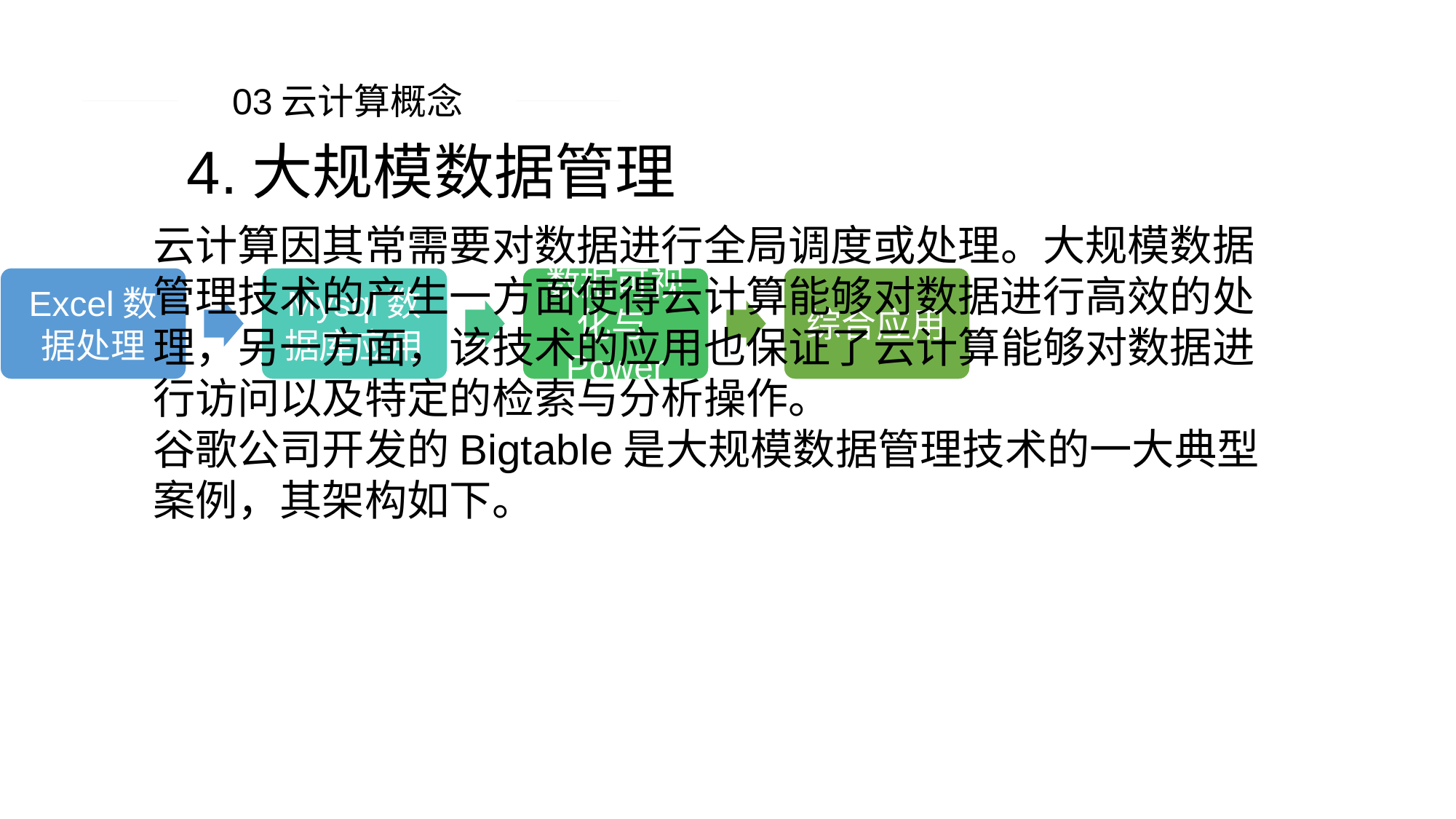

03云计算概念
Excel数据处理

Mysql数据库应用

数据可视化与Power

综合应用
4.大规模数据管理
云计算因其常需要对数据进行全局调度或处理。大规模数据管理技术的产生一方面使得云计算能够对数据进行高效的处理，另一方面，该技术的应用也保证了云计算能够对数据进行访问以及特定的检索与分析操作。
谷歌公司开发的Bigtable是大规模数据管理技术的一大典型案例，其架构如下。

PPT模板 http://www.1ppt.com/moban/